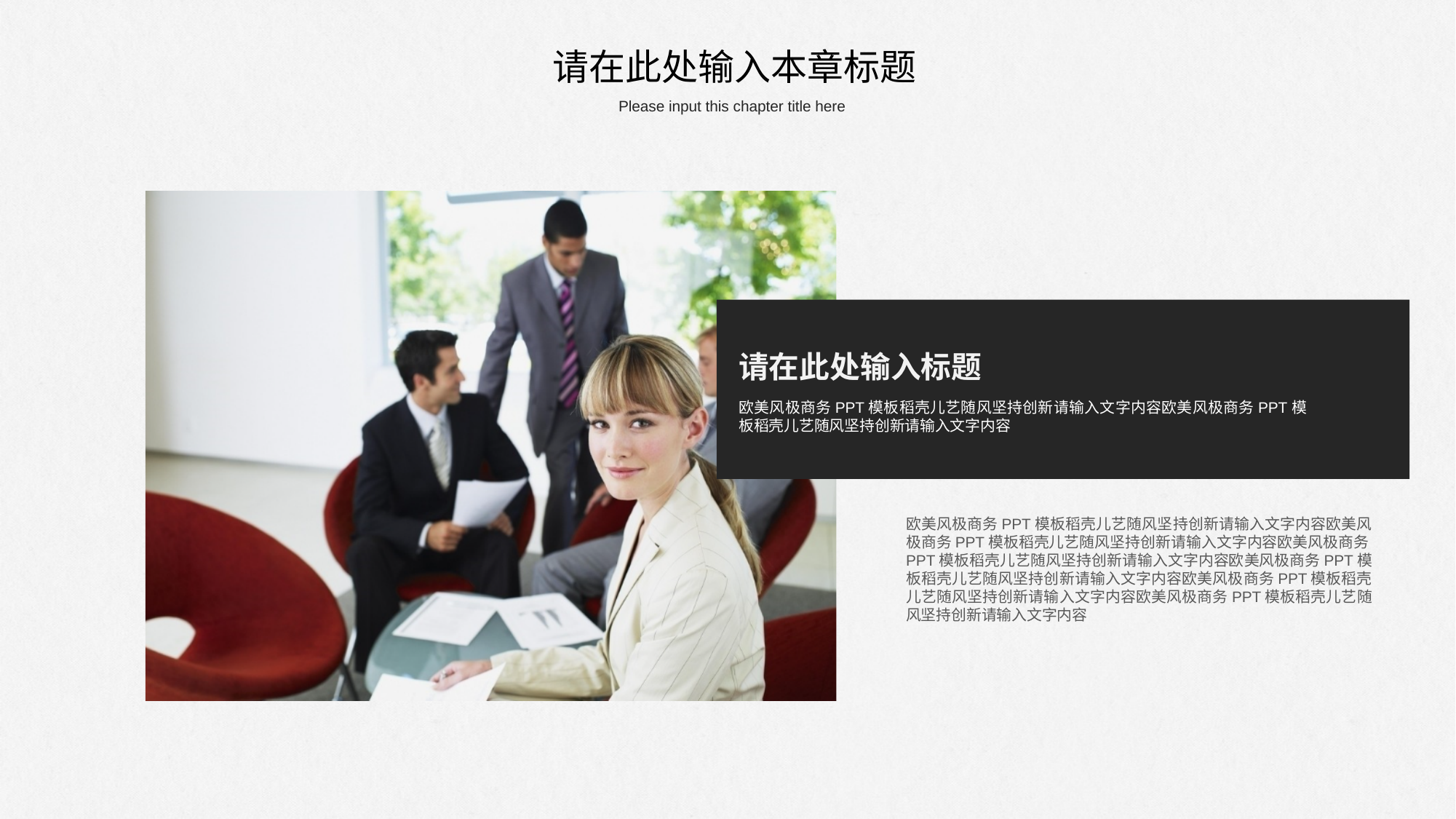

请在此处输入本章标题

Please input this chapter title here

请在此处输入标题
欧美风极商务PPT模板稻壳儿艺随风坚持创新请输入文字内容欧美风极商务PPT模板稻壳儿艺随风坚持创新请输入文字内容
欧美风极商务PPT模板稻壳儿艺随风坚持创新请输入文字内容欧美风极商务PPT模板稻壳儿艺随风坚持创新请输入文字内容欧美风极商务PPT模板稻壳儿艺随风坚持创新请输入文字内容欧美风极商务PPT模板稻壳儿艺随风坚持创新请输入文字内容欧美风极商务PPT模板稻壳儿艺随风坚持创新请输入文字内容欧美风极商务PPT模板稻壳儿艺随风坚持创新请输入文字内容